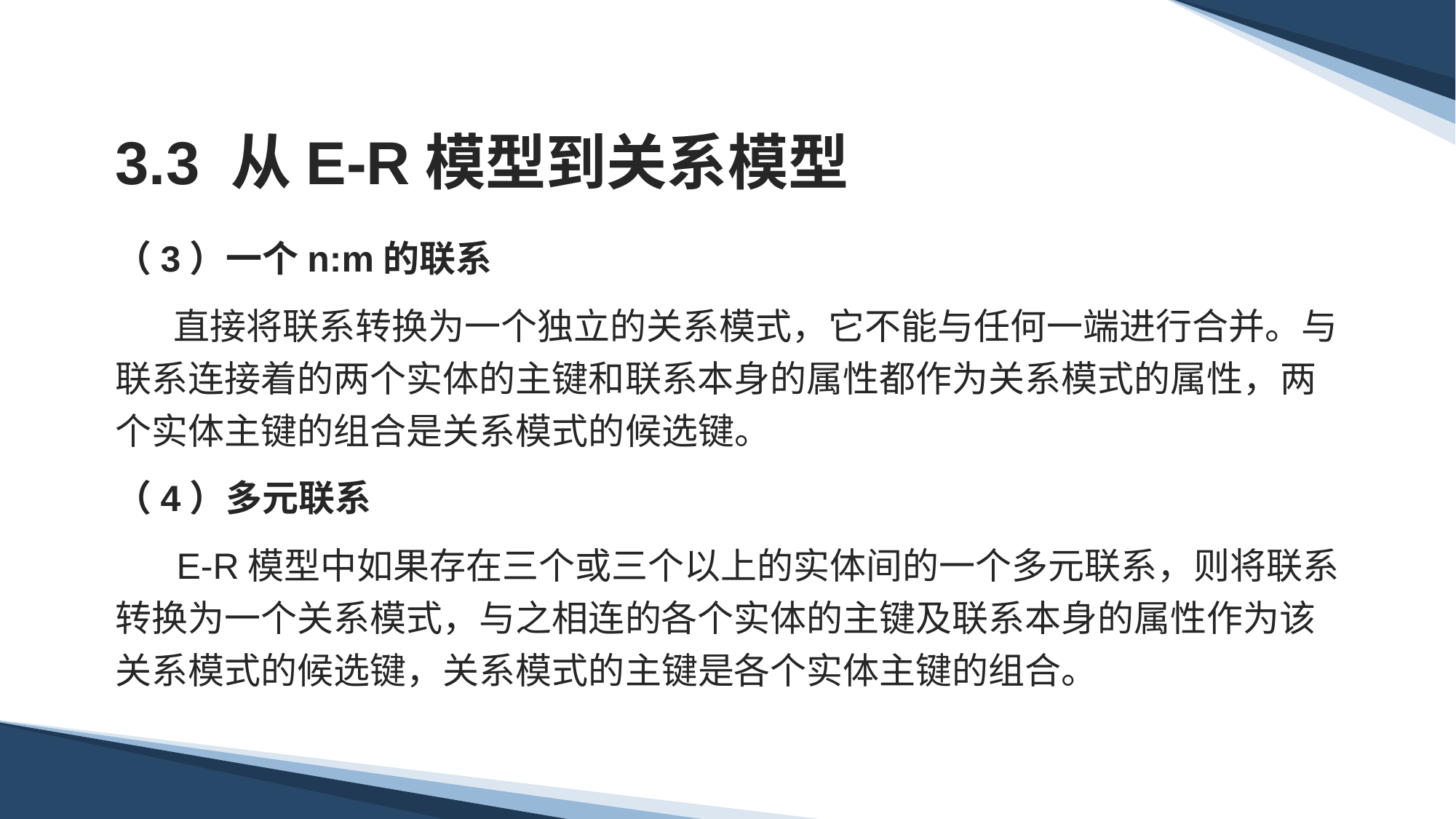

# 3.3 从E-R模型到关系模型
（3）一个n:m的联系
      直接将联系转换为一个独立的关系模式，它不能与任何一端进行合并。与联系连接着的两个实体的主键和联系本身的属性都作为关系模式的属性，两个实体主键的组合是关系模式的候选键。
（4）多元联系
      E-R模型中如果存在三个或三个以上的实体间的一个多元联系，则将联系转换为一个关系模式，与之相连的各个实体的主键及联系本身的属性作为该关系模式的候选键，关系模式的主键是各个实体主键的组合。